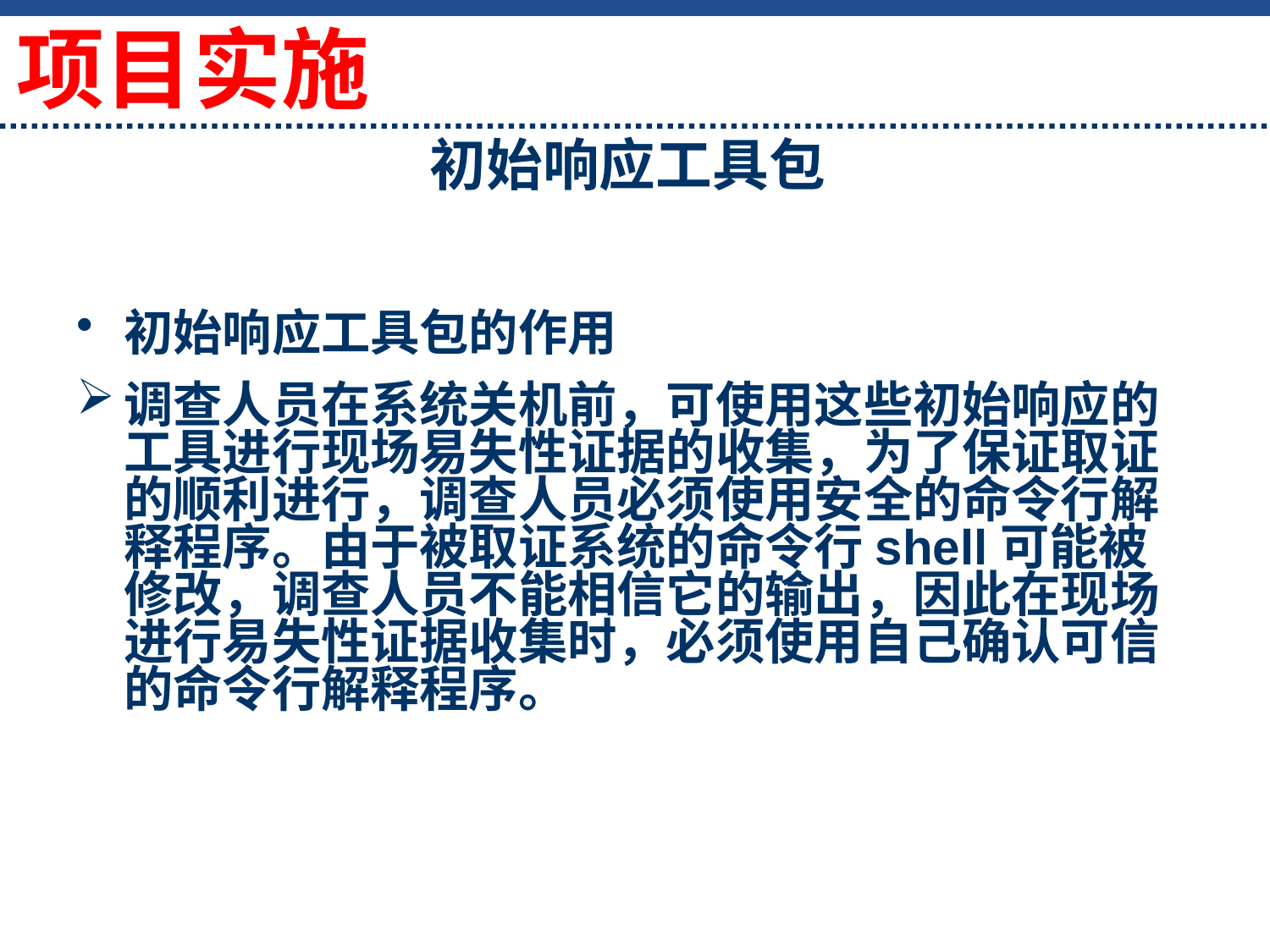

初始响应工具包
项目实施
初始响应工具包的作用
调查人员在系统关机前，可使用这些初始响应的工具进行现场易失性证据的收集，为了保证取证的顺利进行，调查人员必须使用安全的命令行解释程序。由于被取证系统的命令行shell可能被修改，调查人员不能相信它的输出，因此在现场进行易失性证据收集时，必须使用自己确认可信的命令行解释程序。